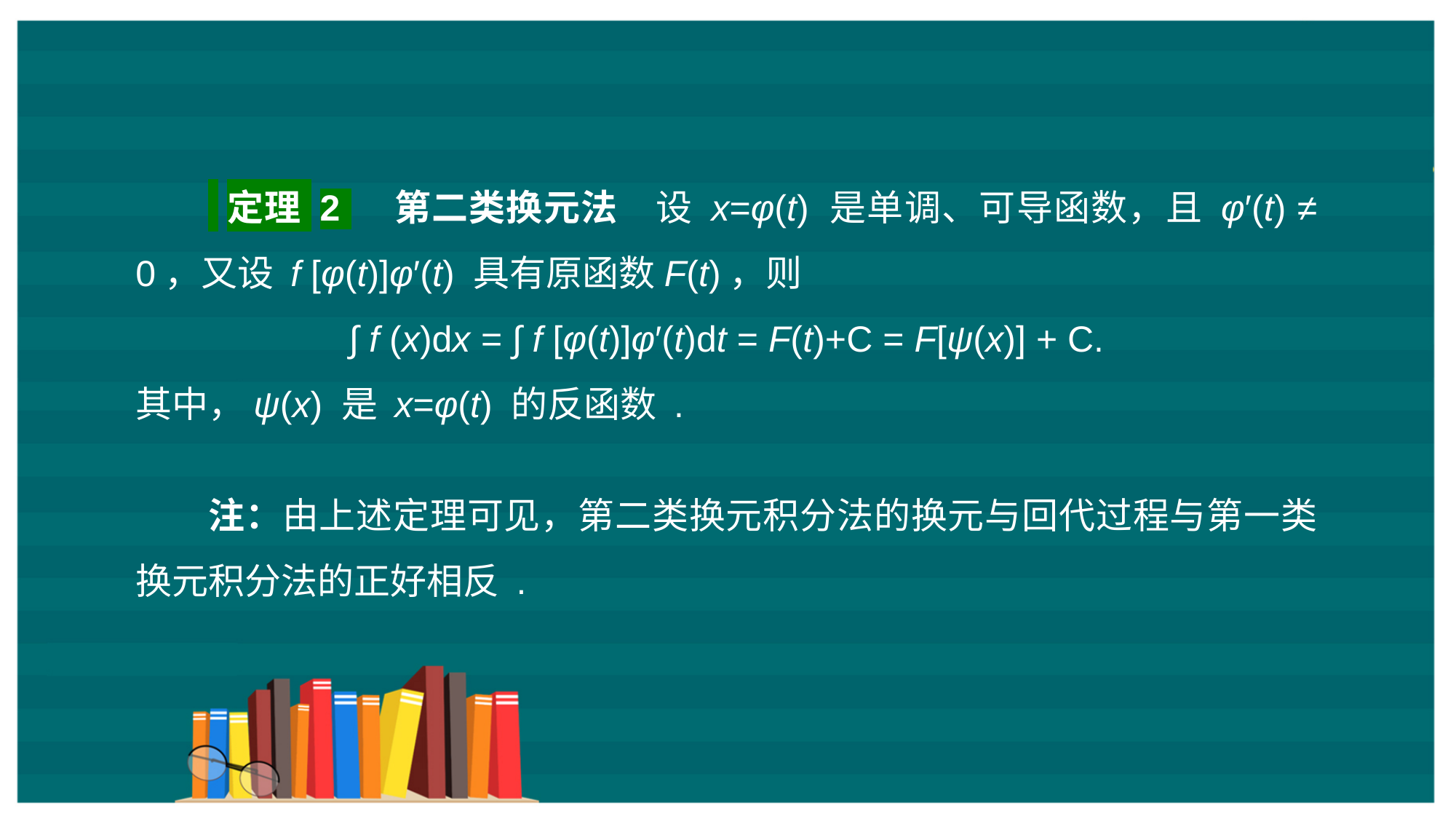

定理 2    第二类换元法　设 x=φ(t) 是单调、可导函数，且 φ′(t) ≠ 0，又设 f [φ(t)]φ′(t) 具有原函数F(t)，则
∫ f (x)dx = ∫ f [φ(t)]φ′(t)dt = F(t)+C = F[ψ(x)] + C.
其中，ψ(x) 是 x=φ(t) 的反函数 .
注：由上述定理可见，第二类换元积分法的换元与回代过程与第一类换元积分法的正好相反 .